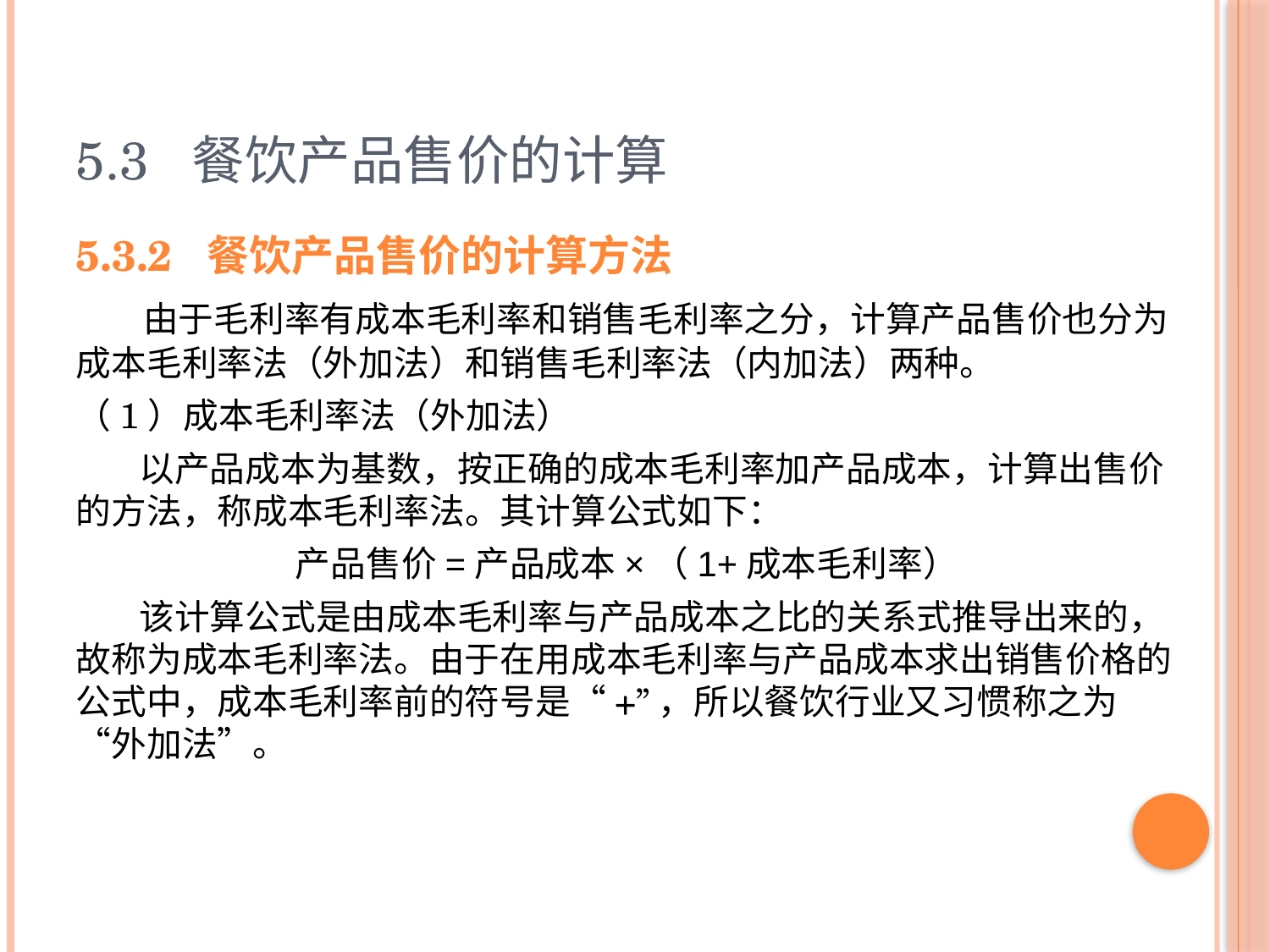

# 5.3  餐饮产品售价的计算
5.3.2  餐饮产品售价的计算方法
      由于毛利率有成本毛利率和销售毛利率之分，计算产品售价也分为成本毛利率法（外加法）和销售毛利率法（内加法）两种。
（1）成本毛利率法（外加法）
       以产品成本为基数，按正确的成本毛利率加产品成本，计算出售价的方法，称成本毛利率法。其计算公式如下：
产品售价=产品成本×（1+成本毛利率）
       该计算公式是由成本毛利率与产品成本之比的关系式推导出来的，故称为成本毛利率法。由于在用成本毛利率与产品成本求出销售价格的公式中，成本毛利率前的符号是“+”，所以餐饮行业又习惯称之为“外加法”。